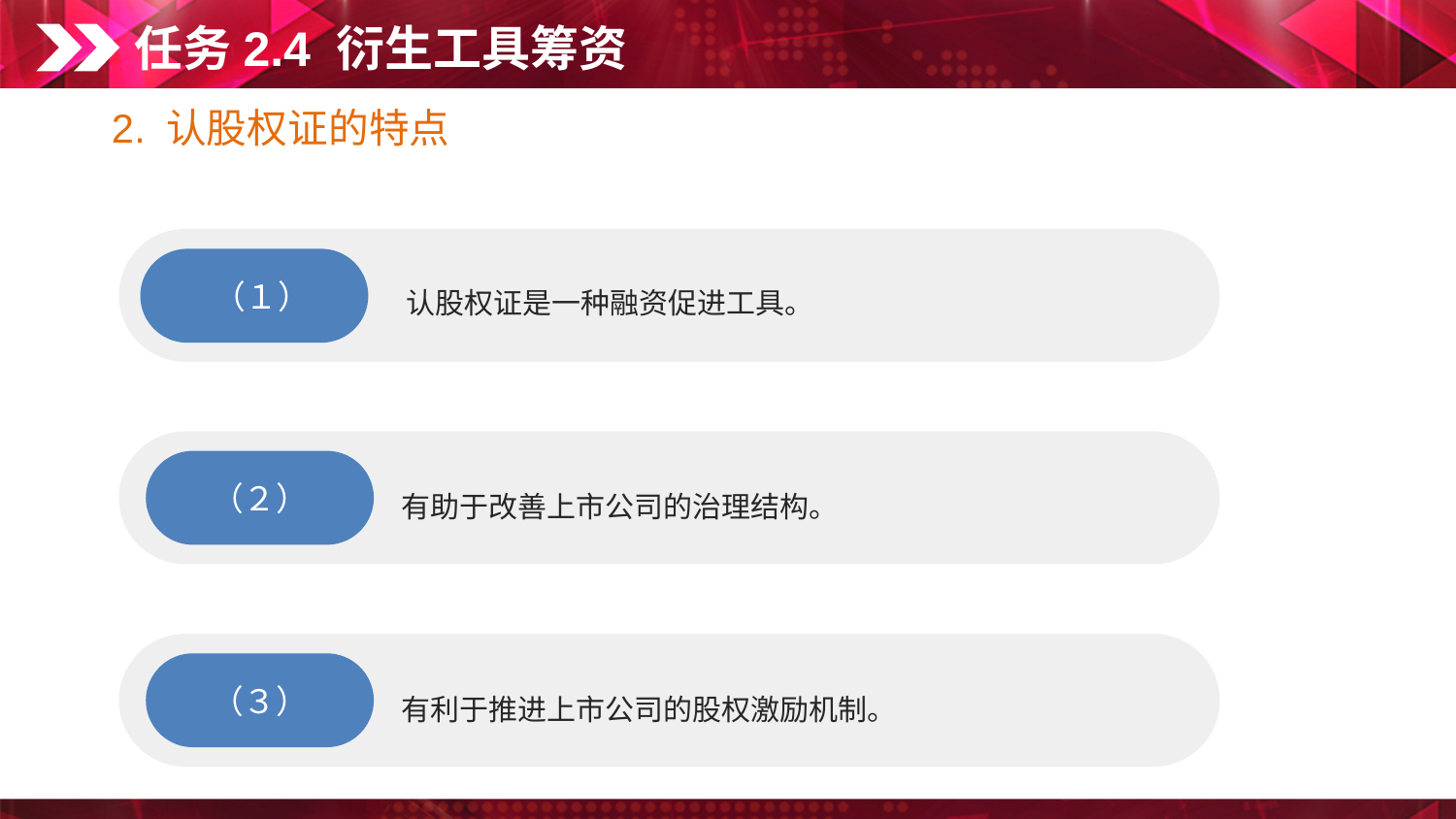

任务2.4 衍生工具筹资

2. 认股权证的特点

认股权证是一种融资促进工具。
 （１）

有助于改善上市公司的治理结构。
（２）

有利于推进上市公司的股权激励机制。
（３）